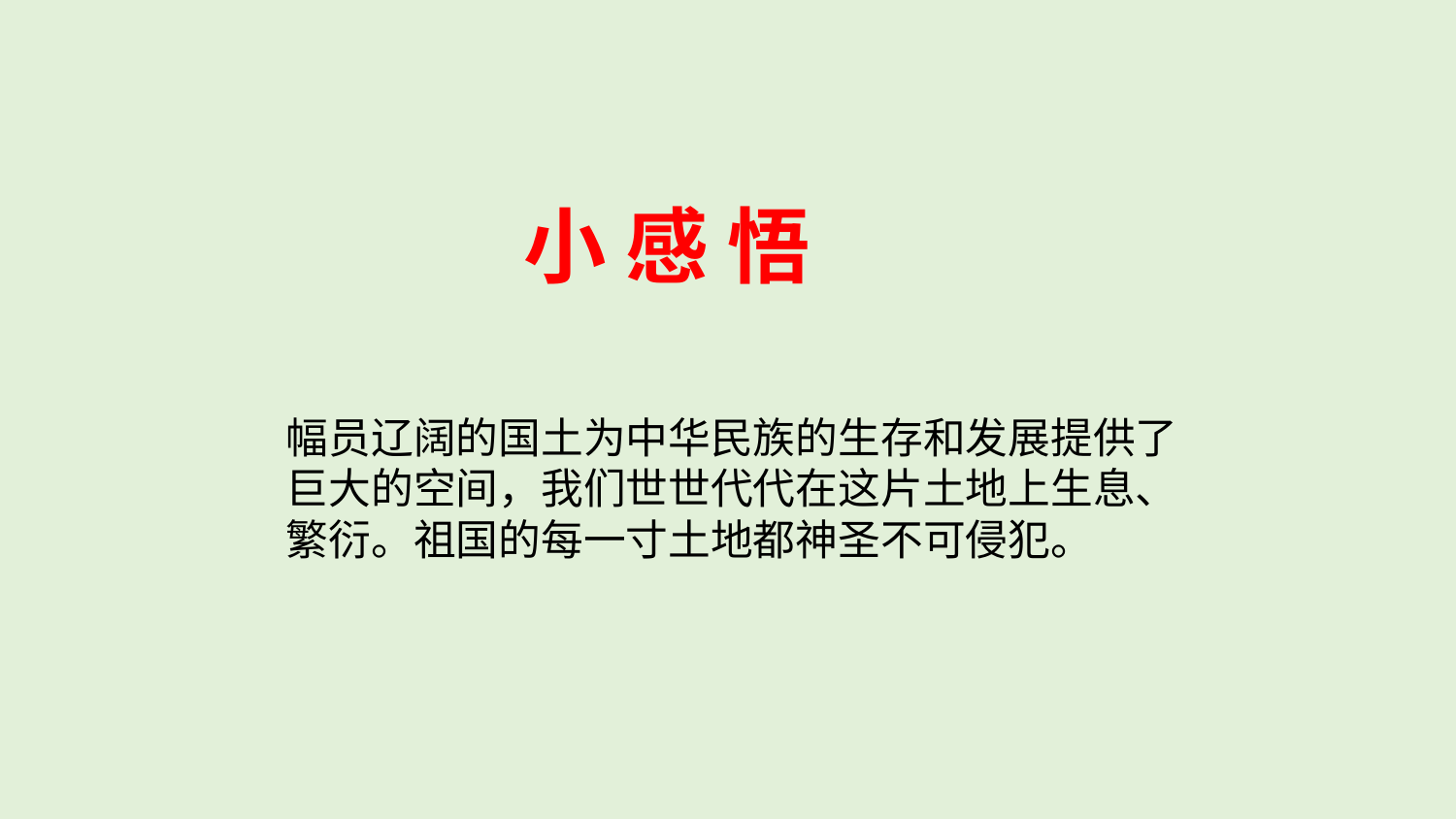

小 感 悟
幅员辽阔的国土为中华民族的生存和发展提供了巨大的空间，我们世世代代在这片土地上生息、繁衍。祖国的每一寸土地都神圣不可侵犯。